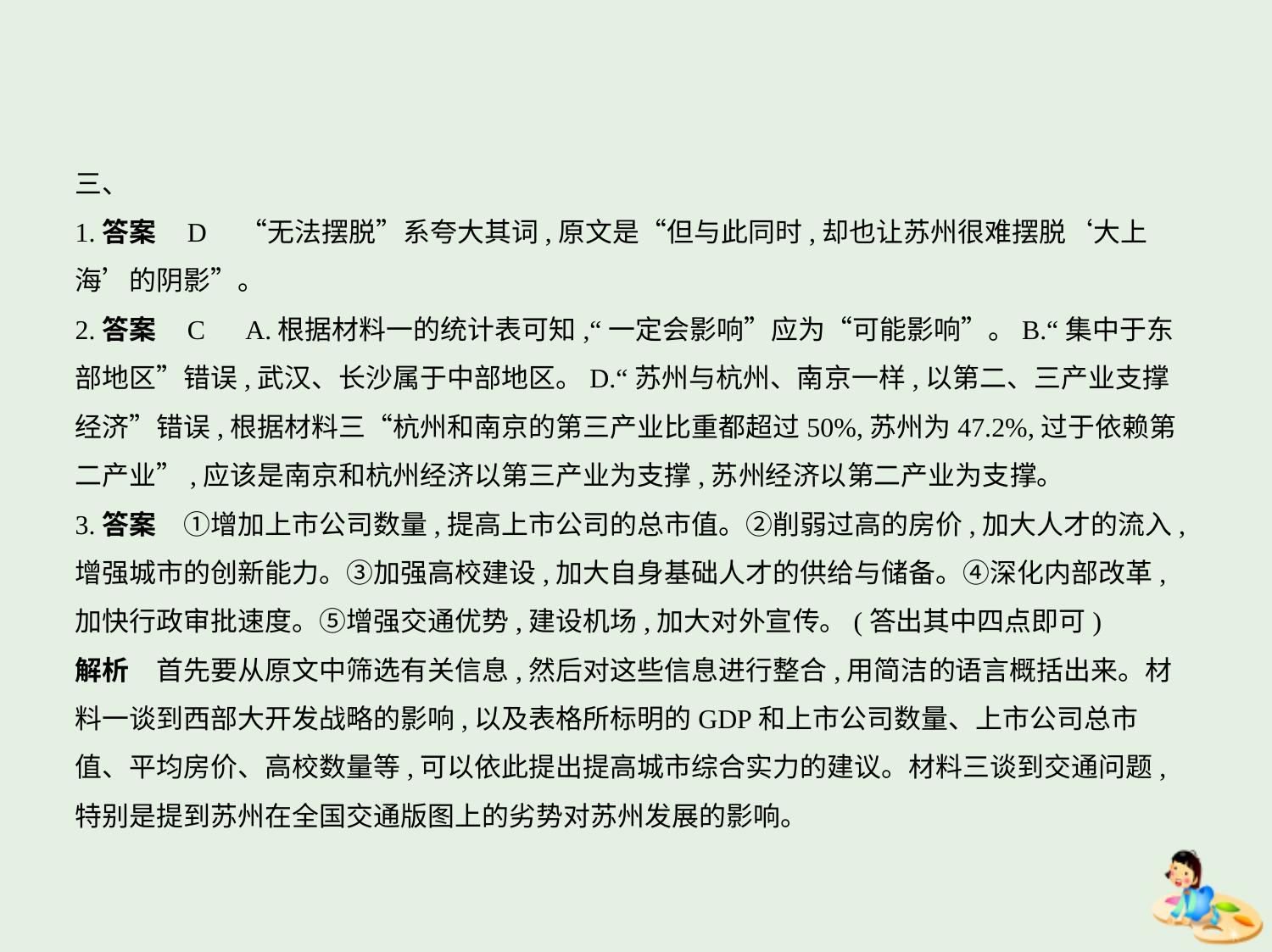

三、
1.答案    D　“无法摆脱”系夸大其词,原文是“但与此同时,却也让苏州很难摆脱‘大上
海’的阴影”。
2.答案    C　A.根据材料一的统计表可知,“一定会影响”应为“可能影响”。B.“集中于东
部地区”错误,武汉、长沙属于中部地区。D.“苏州与杭州、南京一样,以第二、三产业支撑
经济”错误,根据材料三“杭州和南京的第三产业比重都超过50%,苏州为47.2%,过于依赖第
二产业”,应该是南京和杭州经济以第三产业为支撑,苏州经济以第二产业为支撑。
3.答案　①增加上市公司数量,提高上市公司的总市值。②削弱过高的房价,加大人才的流入,
增强城市的创新能力。③加强高校建设,加大自身基础人才的供给与储备。④深化内部改革,
加快行政审批速度。⑤增强交通优势,建设机场,加大对外宣传。(答出其中四点即可)
解析　首先要从原文中筛选有关信息,然后对这些信息进行整合,用简洁的语言概括出来。材
料一谈到西部大开发战略的影响,以及表格所标明的GDP和上市公司数量、上市公司总市
值、平均房价、高校数量等,可以依此提出提高城市综合实力的建议。材料三谈到交通问题,
特别是提到苏州在全国交通版图上的劣势对苏州发展的影响。